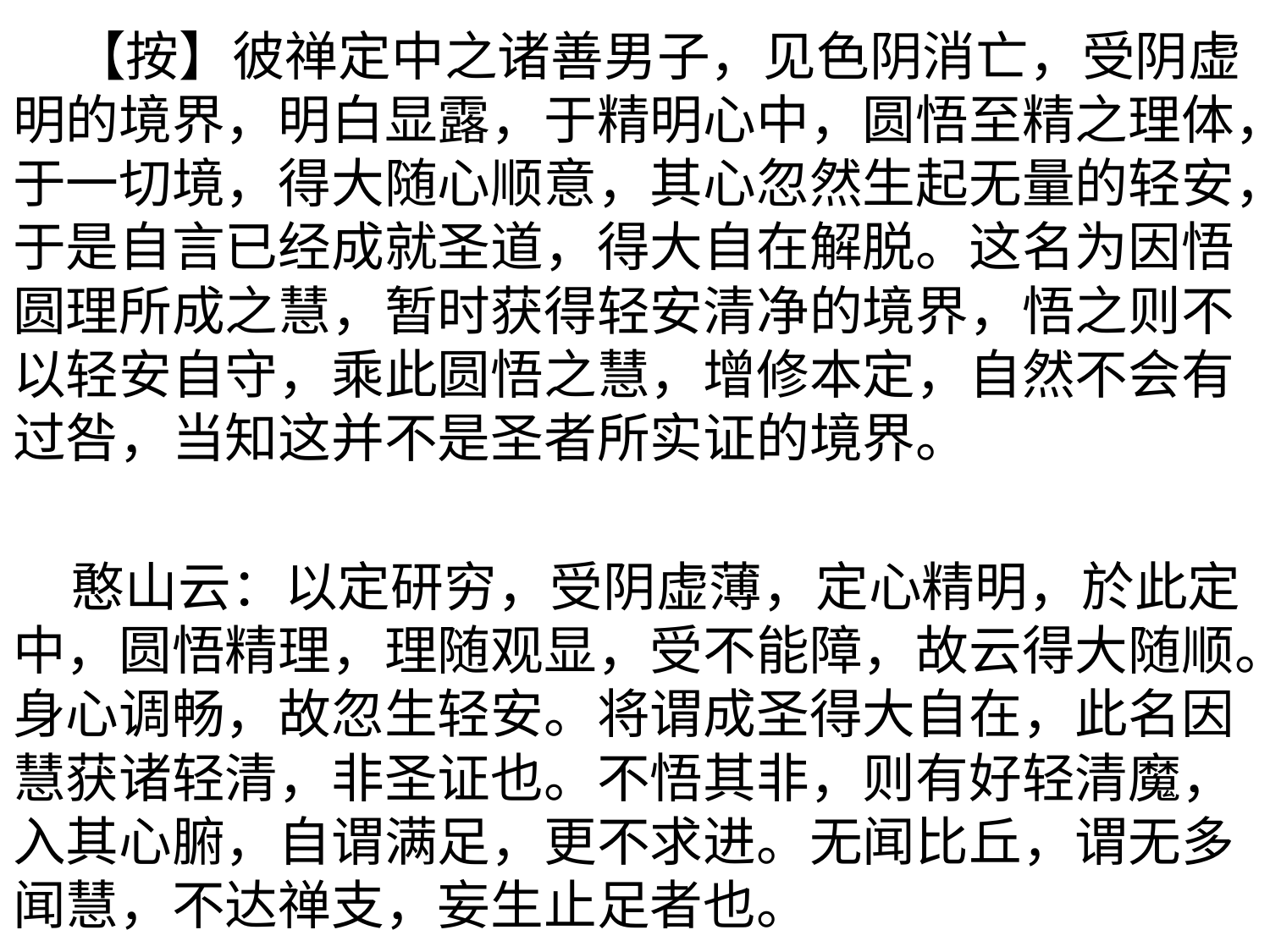

【按】彼禅定中之诸善男子，见色阴消亡，受阴虚明的境界，明白显露，于精明心中，圆悟至精之理体，于一切境，得大随心顺意，其心忽然生起无量的轻安，于是自言已经成就圣道，得大自在解脱。这名为因悟圆理所成之慧，暂时获得轻安清净的境界，悟之则不以轻安自守，乘此圆悟之慧，增修本定，自然不会有过咎，当知这并不是圣者所实证的境界。

    憨山云：以定研穷，受阴虚薄，定心精明，於此定中，圆悟精理，理随观显，受不能障，故云得大随顺。身心调畅，故忽生轻安。将谓成圣得大自在，此名因慧获诸轻清，非圣证也。不悟其非，则有好轻清魔，入其心腑，自谓满足，更不求进。无闻比丘，谓无多闻慧，不达禅支，妄生止足者也。